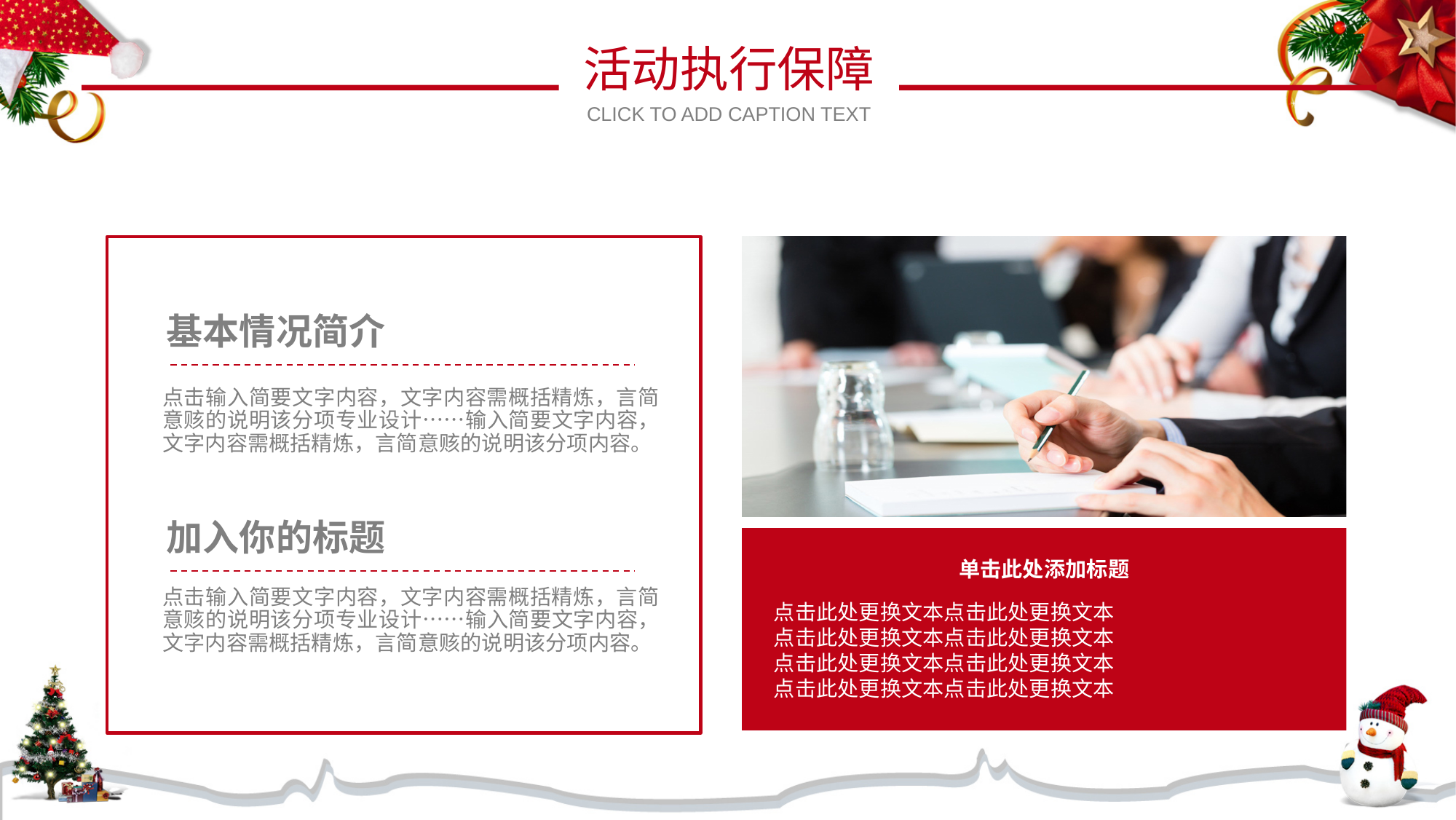

活动执行保障

CLICK TO ADD CAPTION TEXT

单击此处添加标题
点击此处更换文本点击此处更换文本
点击此处更换文本点击此处更换文本
点击此处更换文本点击此处更换文本
点击此处更换文本点击此处更换文本

基本情况简介
点击输入简要文字内容，文字内容需概括精炼，言简意赅的说明该分项专业设计……输入简要文字内容，文字内容需概括精炼，言简意赅的说明该分项内容。
加入你的标题
点击输入简要文字内容，文字内容需概括精炼，言简意赅的说明该分项专业设计……输入简要文字内容，文字内容需概括精炼，言简意赅的说明该分项内容。